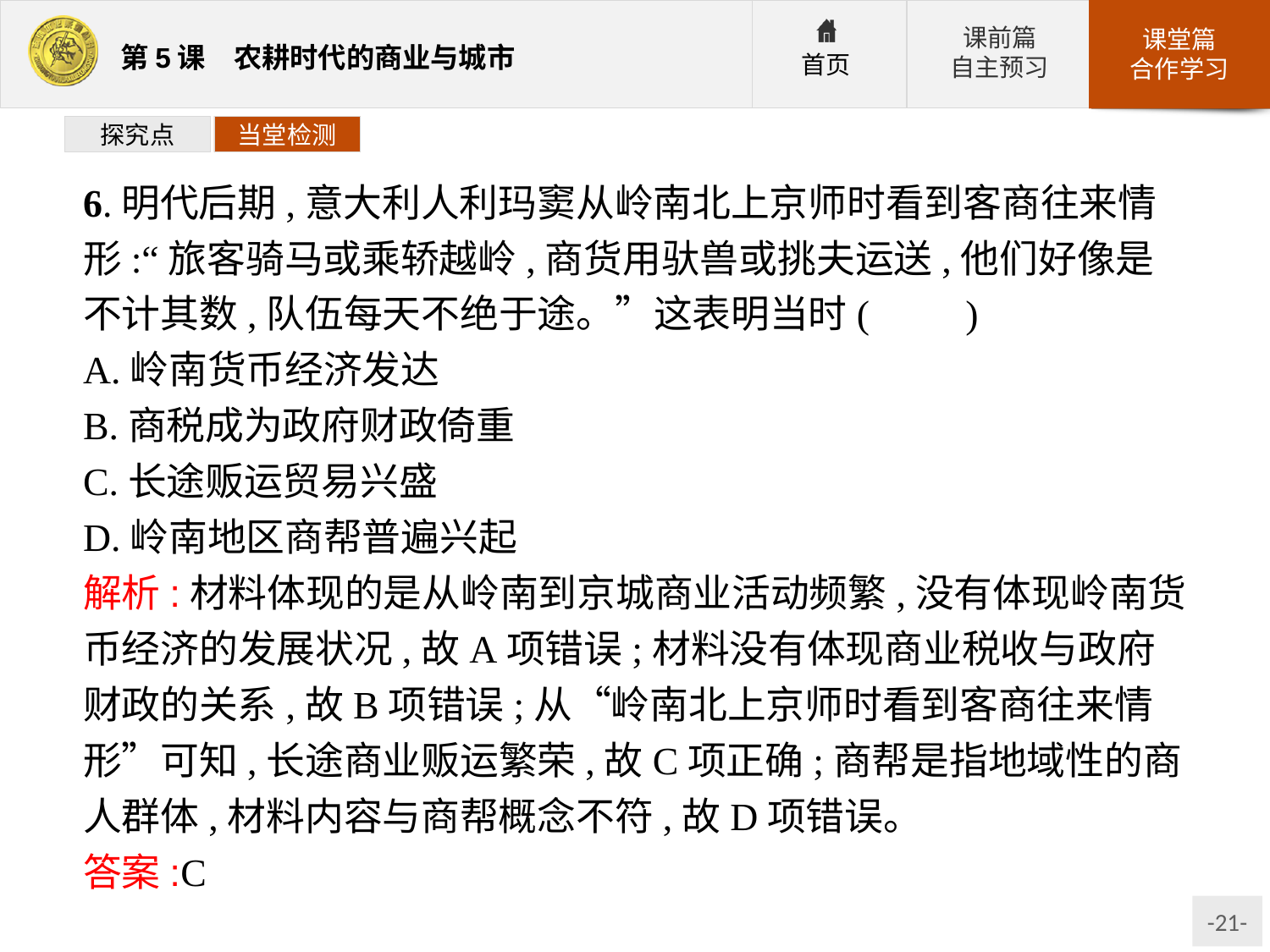

探究点
当堂检测
6.明代后期,意大利人利玛窦从岭南北上京师时看到客商往来情形:“旅客骑马或乘轿越岭,商货用驮兽或挑夫运送,他们好像是不计其数,队伍每天不绝于途。”这表明当时(　　)
A.岭南货币经济发达
B.商税成为政府财政倚重
C.长途贩运贸易兴盛
D.岭南地区商帮普遍兴起
解析:材料体现的是从岭南到京城商业活动频繁,没有体现岭南货币经济的发展状况,故A项错误;材料没有体现商业税收与政府财政的关系,故B项错误;从“岭南北上京师时看到客商往来情形”可知,长途商业贩运繁荣,故C项正确;商帮是指地域性的商人群体,材料内容与商帮概念不符,故D项错误。
答案:C